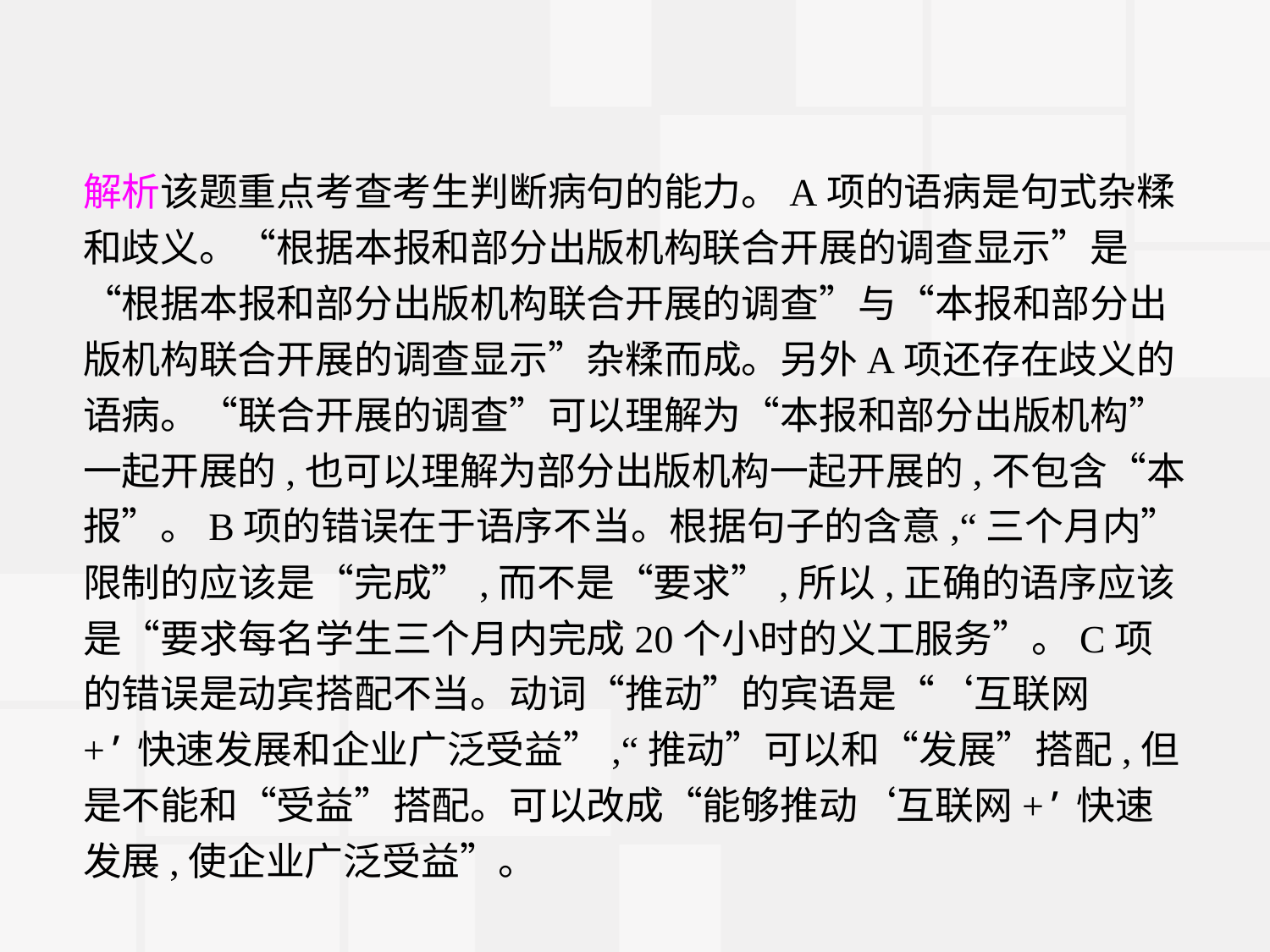

解析该题重点考查考生判断病句的能力。A项的语病是句式杂糅和歧义。“根据本报和部分出版机构联合开展的调查显示”是“根据本报和部分出版机构联合开展的调查”与“本报和部分出版机构联合开展的调查显示”杂糅而成。另外A项还存在歧义的语病。“联合开展的调查”可以理解为“本报和部分出版机构”一起开展的,也可以理解为部分出版机构一起开展的,不包含“本报”。B项的错误在于语序不当。根据句子的含意,“三个月内”限制的应该是“完成”,而不是“要求”,所以,正确的语序应该是“要求每名学生三个月内完成20个小时的义工服务”。C项的错误是动宾搭配不当。动词“推动”的宾语是“‘互联网+’快速发展和企业广泛受益”,“推动”可以和“发展”搭配,但是不能和“受益”搭配。可以改成“能够推动‘互联网+’快速发展,使企业广泛受益”。